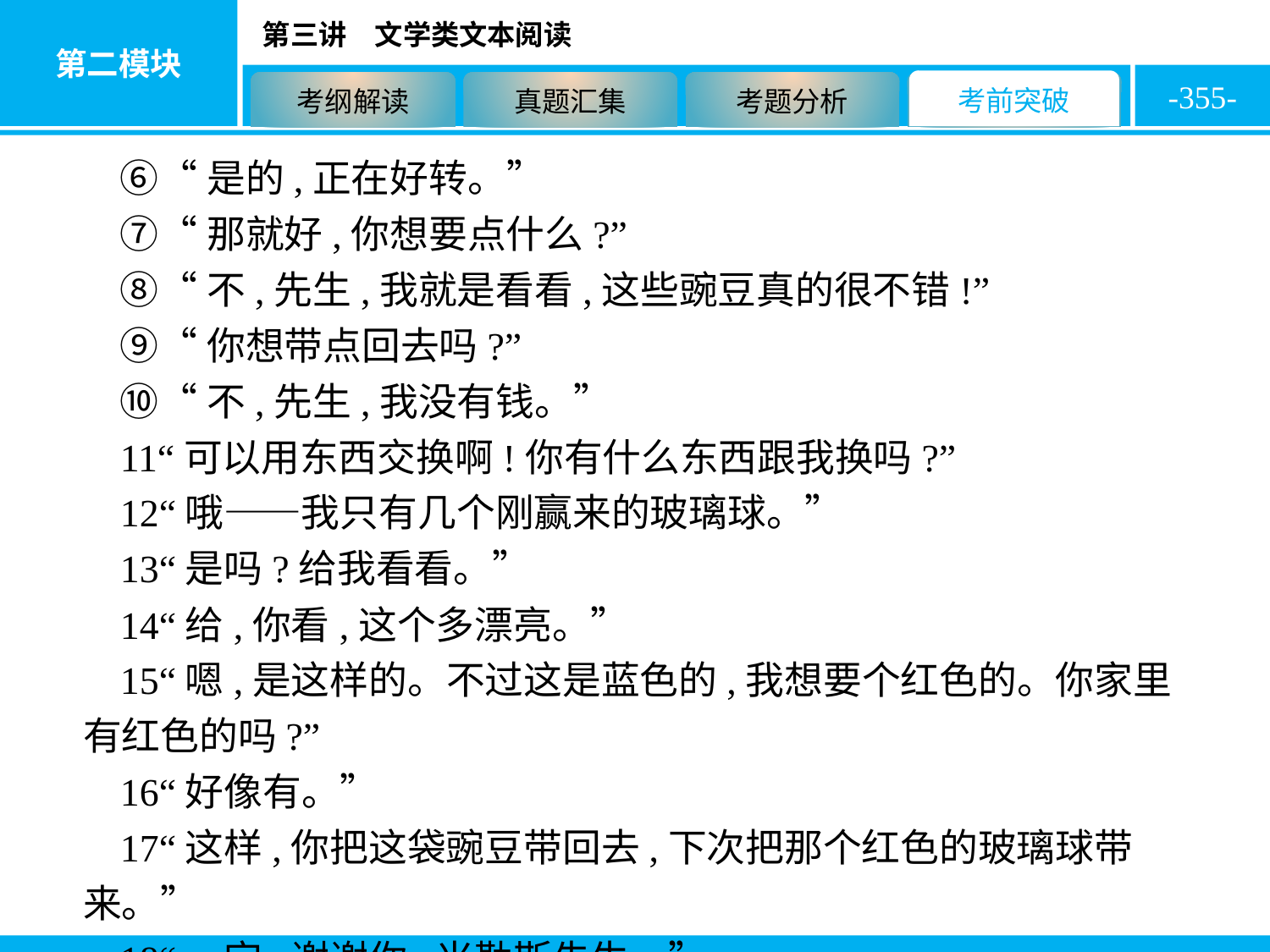

-355-
⑥“是的,正在好转。”
⑦“那就好,你想要点什么?”
⑧“不,先生,我就是看看,这些豌豆真的很不错!”
⑨“你想带点回去吗?”
⑩“不,先生,我没有钱。”
11“可以用东西交换啊!你有什么东西跟我换吗?”
12“哦——我只有几个刚赢来的玻璃球。”
13“是吗?给我看看。”
14“给,你看,这个多漂亮。”
15“嗯,是这样的。不过这是蓝色的,我想要个红色的。你家里有红色的吗?”
16“好像有。”
17“这样,你把这袋豌豆带回去,下次把那个红色的玻璃球带来。”
18“一定,谢谢你,米勒斯先生。”